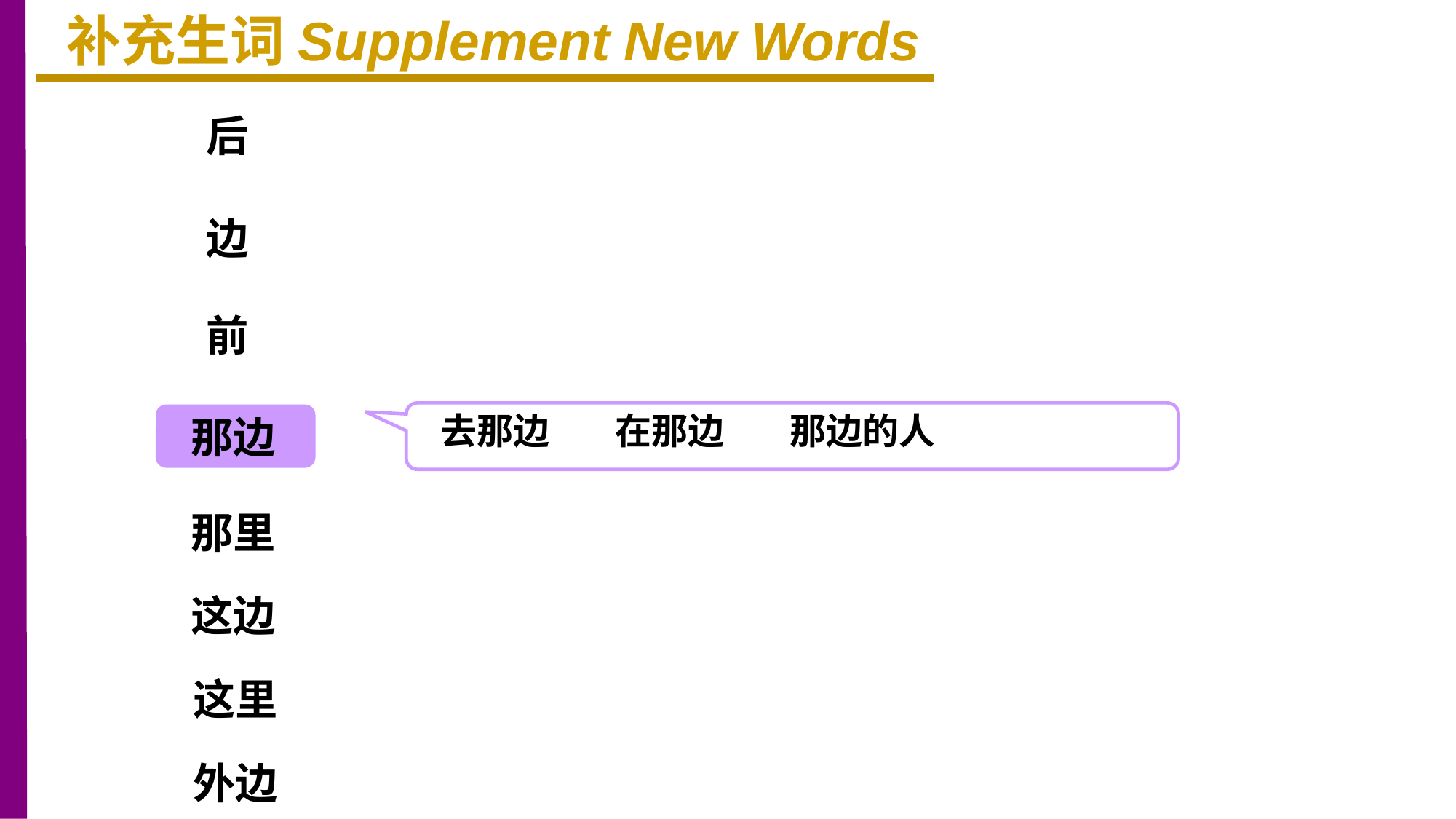

补充生词Supplement New Words
后
边
前
去那边        在那边        那边的人

那边
那里
这边
这里
外边